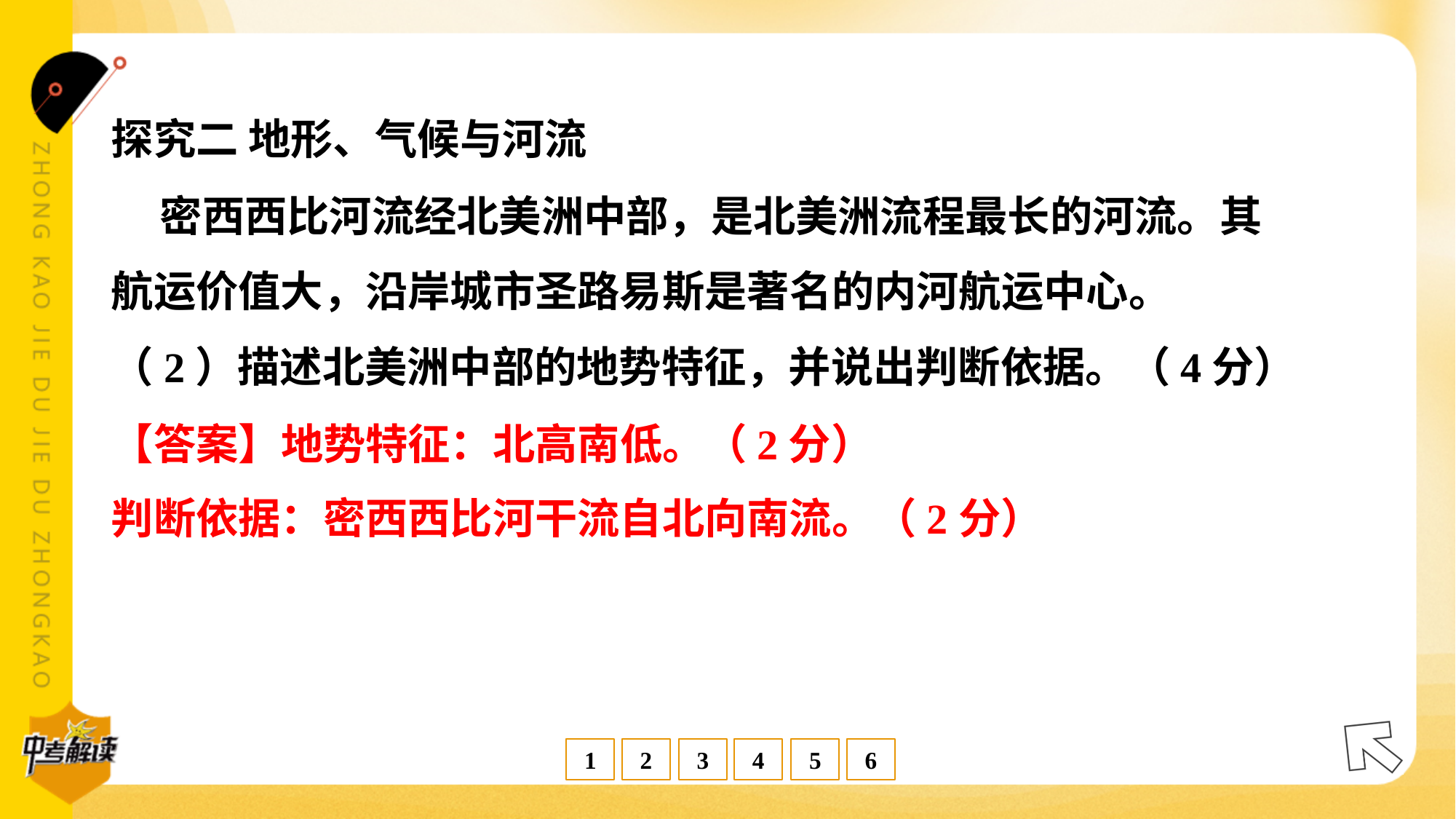

探究二 地形、气候与河流
    密西西比河流经北美洲中部，是北美洲流程最长的河流。其
航运价值大，沿岸城市圣路易斯是著名的内河航运中心。
（2）描述北美洲中部的地势特征，并说出判断依据。（4分）
【答案】地势特征：北高南低。（2分）
判断依据：密西西比河干流自北向南流。（2分）